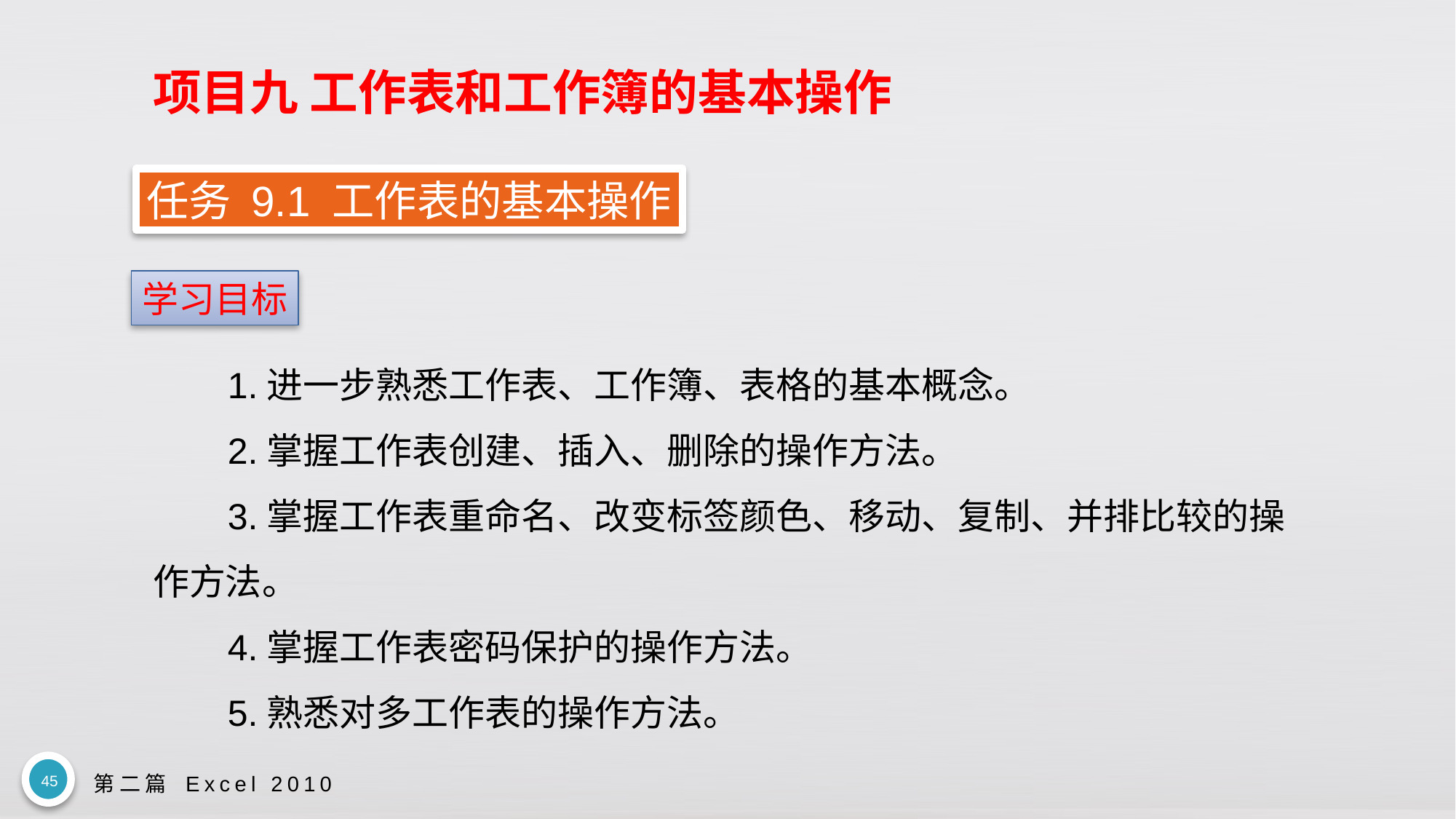

# 项目九 工作表和工作簿的基本操作
任务 9.1 工作表的基本操作
学习目标
1.进一步熟悉工作表、工作簿、表格的基本概念。
2.掌握工作表创建、插入、删除的操作方法。
3.掌握工作表重命名、改变标签颜色、移动、复制、并排比较的操作方法。
4.掌握工作表密码保护的操作方法。
5.熟悉对多工作表的操作方法。
45